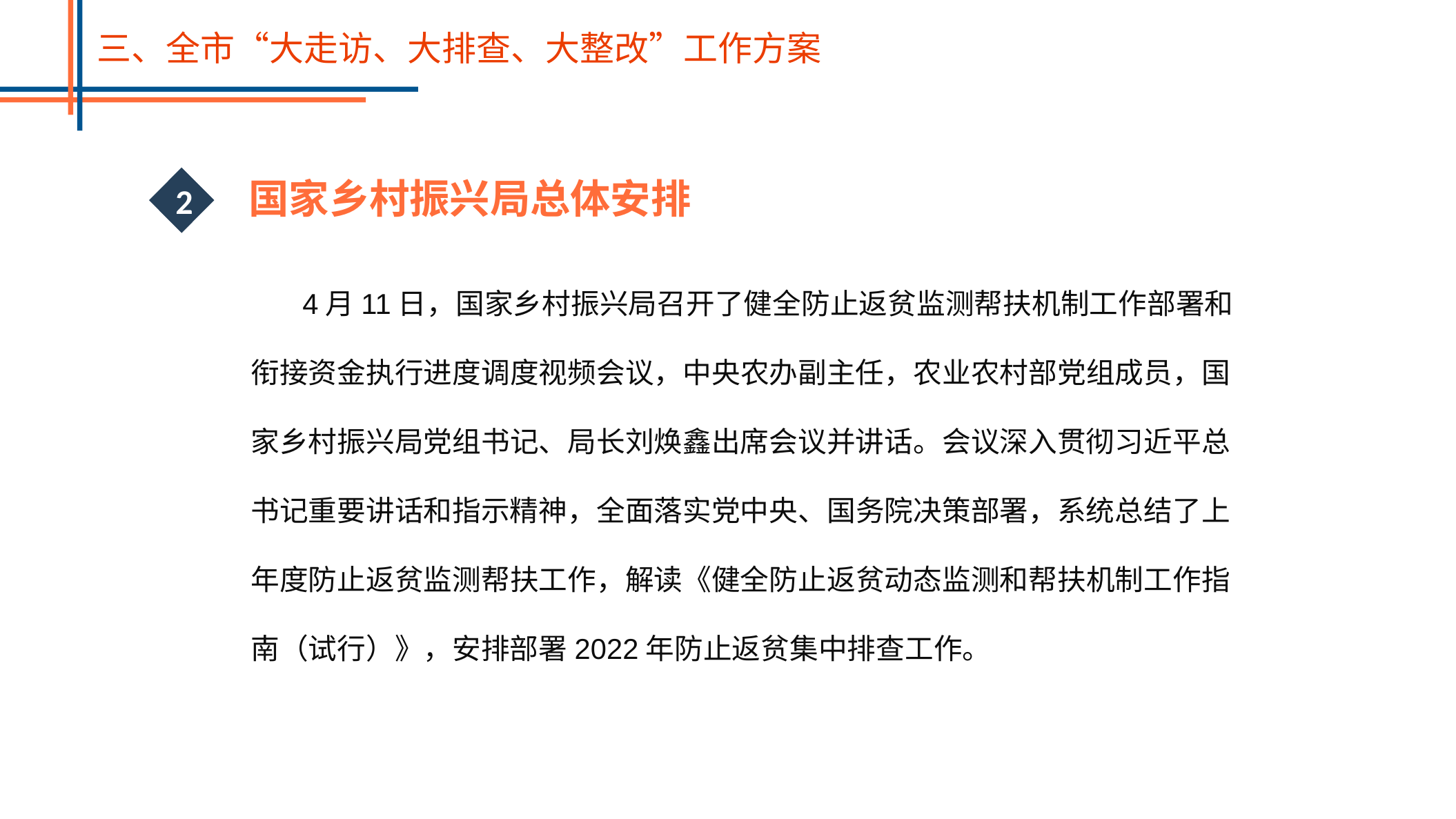

三、全市“大走访、大排查、大整改”工作方案

2
国家乡村振兴局总体安排
4月11日，国家乡村振兴局召开了健全防止返贫监测帮扶机制工作部署和衔接资金执行进度调度视频会议，中央农办副主任，农业农村部党组成员，国家乡村振兴局党组书记、局长刘焕鑫出席会议并讲话。会议深入贯彻习近平总书记重要讲话和指示精神，全面落实党中央、国务院决策部署，系统总结了上年度防止返贫监测帮扶工作，解读《健全防止返贫动态监测和帮扶机制工作指南（试行）》，安排部署2022年防止返贫集中排查工作。